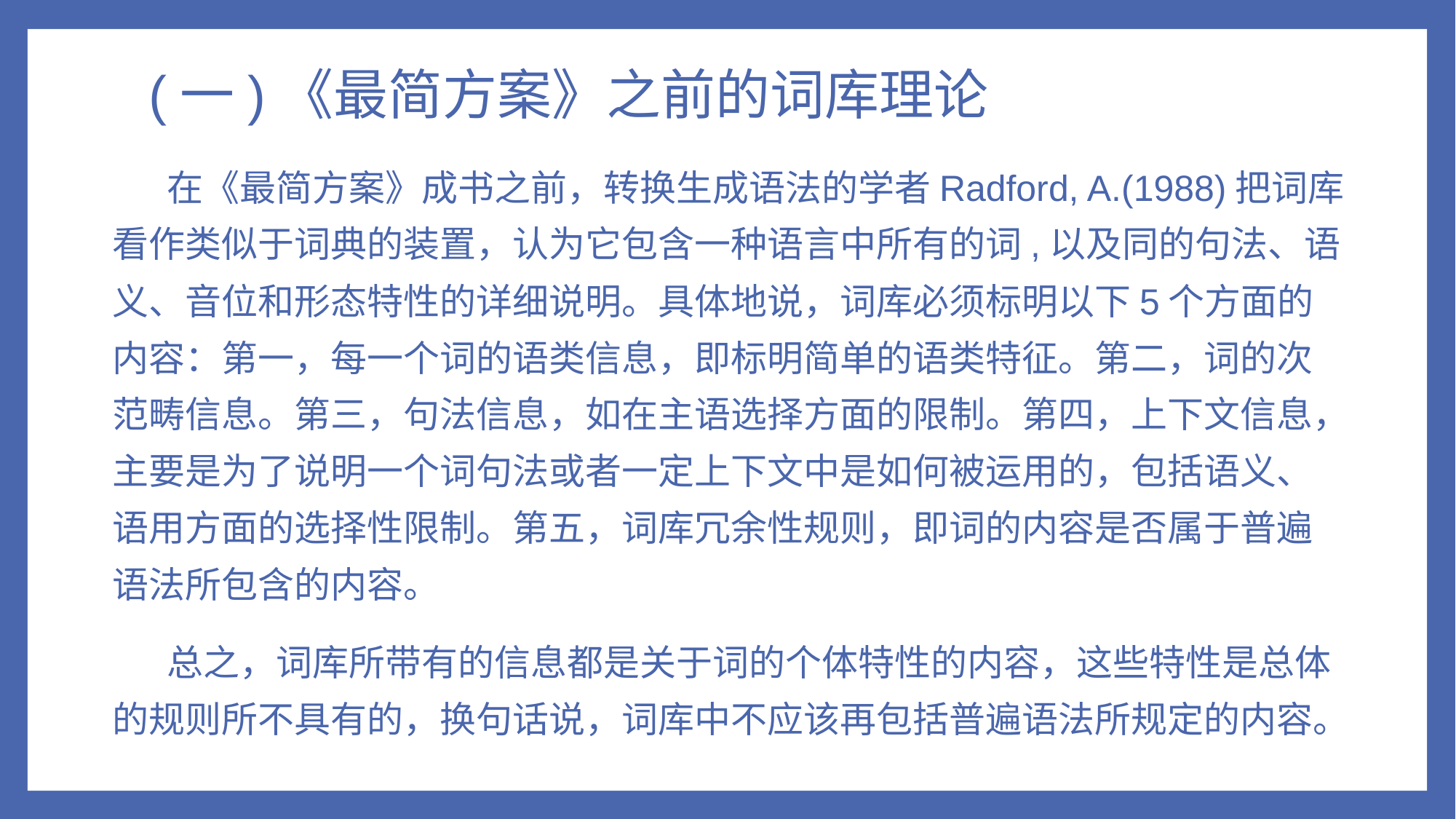

# (一)《最简方案》之前的词库理论
在《最简方案》成书之前，转换生成语法的学者Radford, A.(1988)把词库看作类似于词典的装置，认为它包含一种语言中所有的词,以及同的句法、语义、音位和形态特性的详细说明。具体地说，词库必须标明以下5个方面的内容：第一，每一个词的语类信息，即标明简单的语类特征。第二，词的次范畴信息。第三，句法信息，如在主语选择方面的限制。第四，上下文信息，主要是为了说明一个词句法或者一定上下文中是如何被运用的，包括语义、语用方面的选择性限制。第五，词库冗余性规则，即词的内容是否属于普遍语法所包含的内容。
总之，词库所带有的信息都是关于词的个体特性的内容，这些特性是总体的规则所不具有的，换句话说，词库中不应该再包括普遍语法所规定的内容。